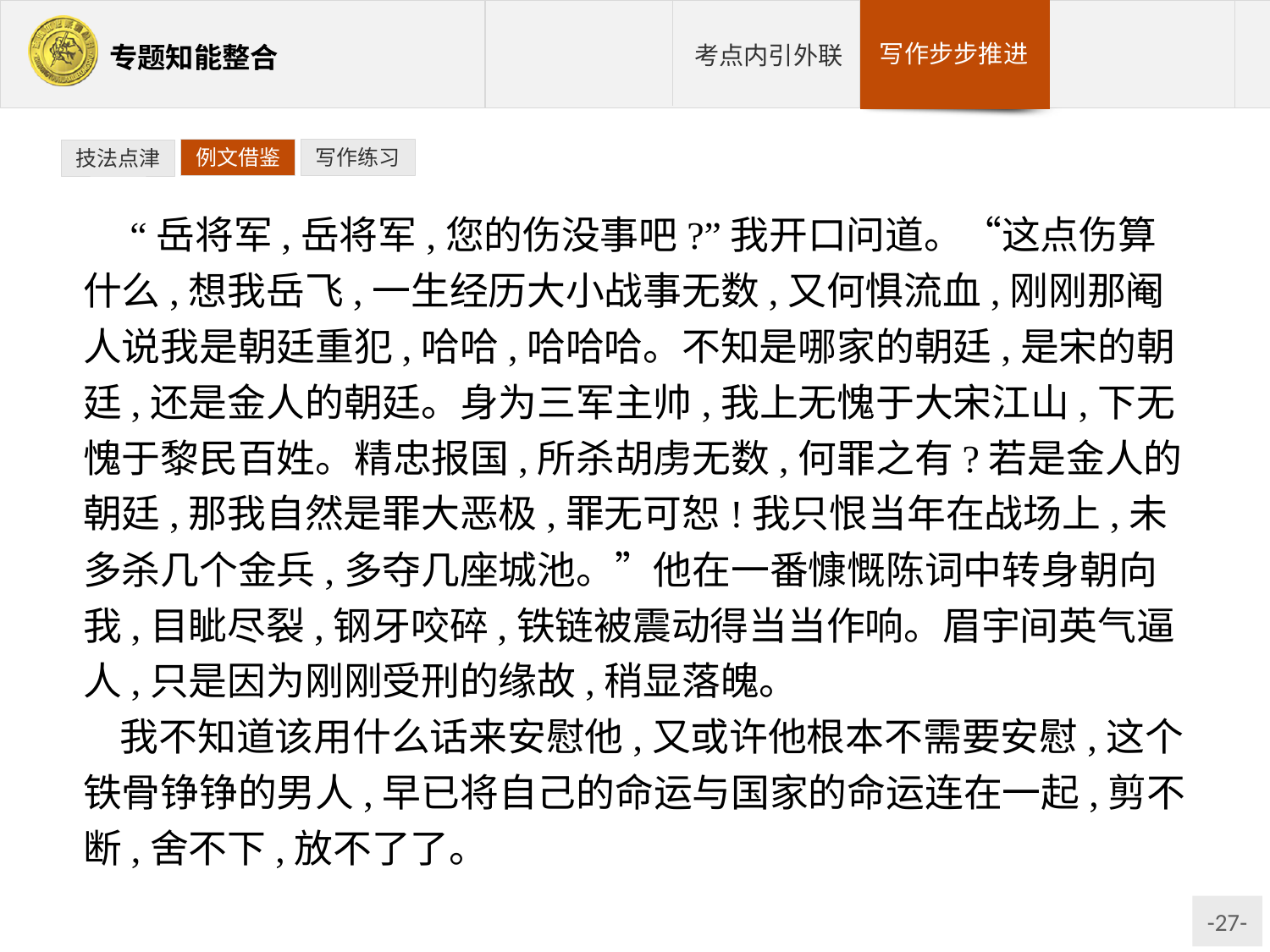

例文借鉴
写作练习
技法点津
 “岳将军,岳将军,您的伤没事吧?”我开口问道。“这点伤算什么,想我岳飞,一生经历大小战事无数,又何惧流血,刚刚那阉人说我是朝廷重犯,哈哈,哈哈哈。不知是哪家的朝廷,是宋的朝廷,还是金人的朝廷。身为三军主帅,我上无愧于大宋江山,下无愧于黎民百姓。精忠报国,所杀胡虏无数,何罪之有?若是金人的朝廷,那我自然是罪大恶极,罪无可恕!我只恨当年在战场上,未多杀几个金兵,多夺几座城池。”他在一番慷慨陈词中转身朝向我,目眦尽裂,钢牙咬碎,铁链被震动得当当作响。眉宇间英气逼人,只是因为刚刚受刑的缘故,稍显落魄。
我不知道该用什么话来安慰他,又或许他根本不需要安慰,这个铁骨铮铮的男人,早已将自己的命运与国家的命运连在一起,剪不断,舍不下,放不了了。